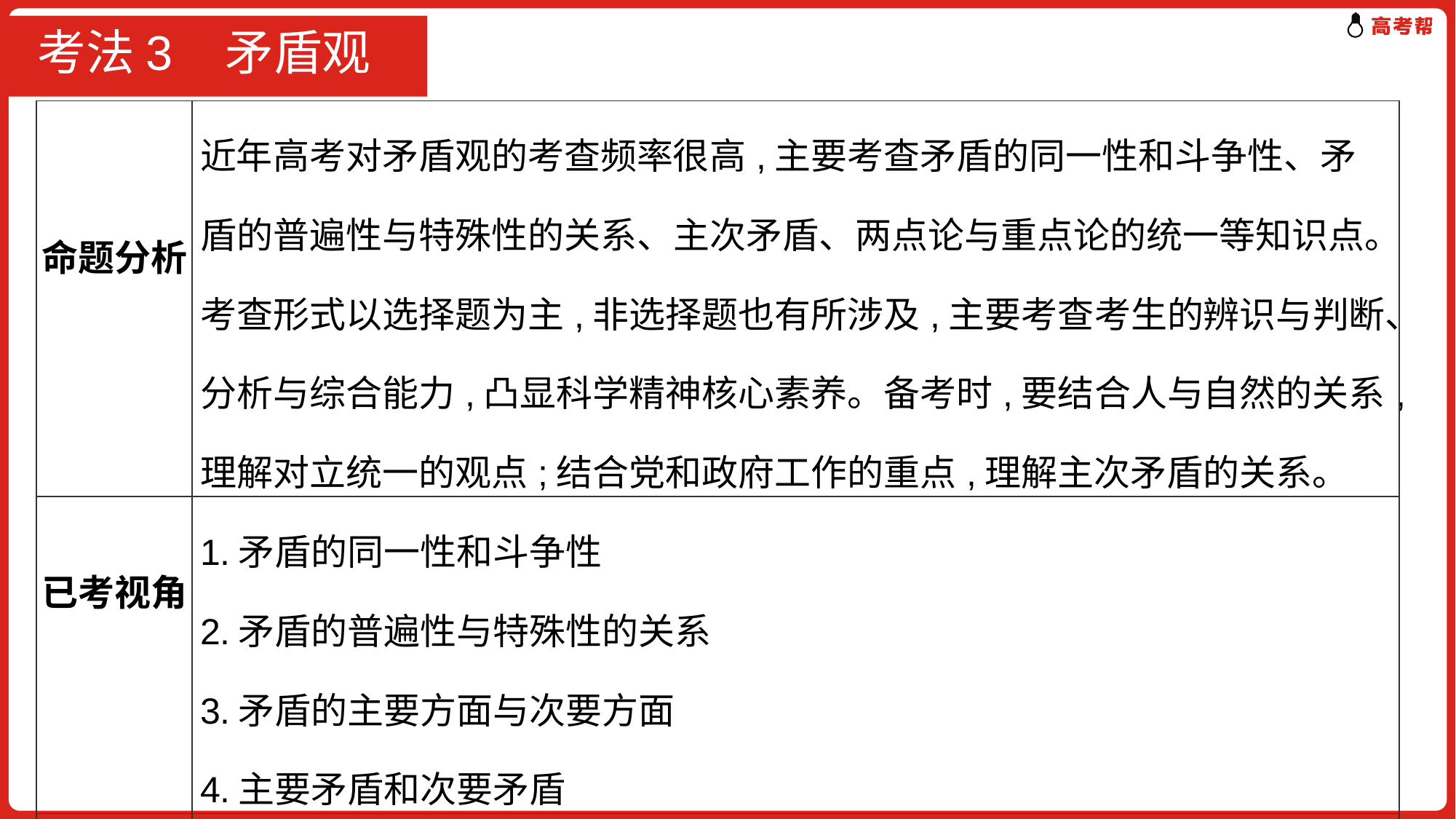

# 考法3   矛盾观
| 命题分析 | 近年高考对矛盾观的考查频率很高,主要考查矛盾的同一性和斗争性、矛盾的普遍性与特殊性的关系、主次矛盾、两点论与重点论的统一等知识点。考查形式以选择题为主,非选择题也有所涉及,主要考查考生的辨识与判断、分析与综合能力,凸显科学精神核心素养。备考时,要结合人与自然的关系,理解对立统一的观点;结合党和政府工作的重点,理解主次矛盾的关系。 |
| --- | --- |
| 已考视角 | 1.矛盾的同一性和斗争性 2.矛盾的普遍性与特殊性的关系 3.矛盾的主要方面与次要方面 4.主要矛盾和次要矛盾 |
| 预测视角 | 两点论与重点论的统一 |